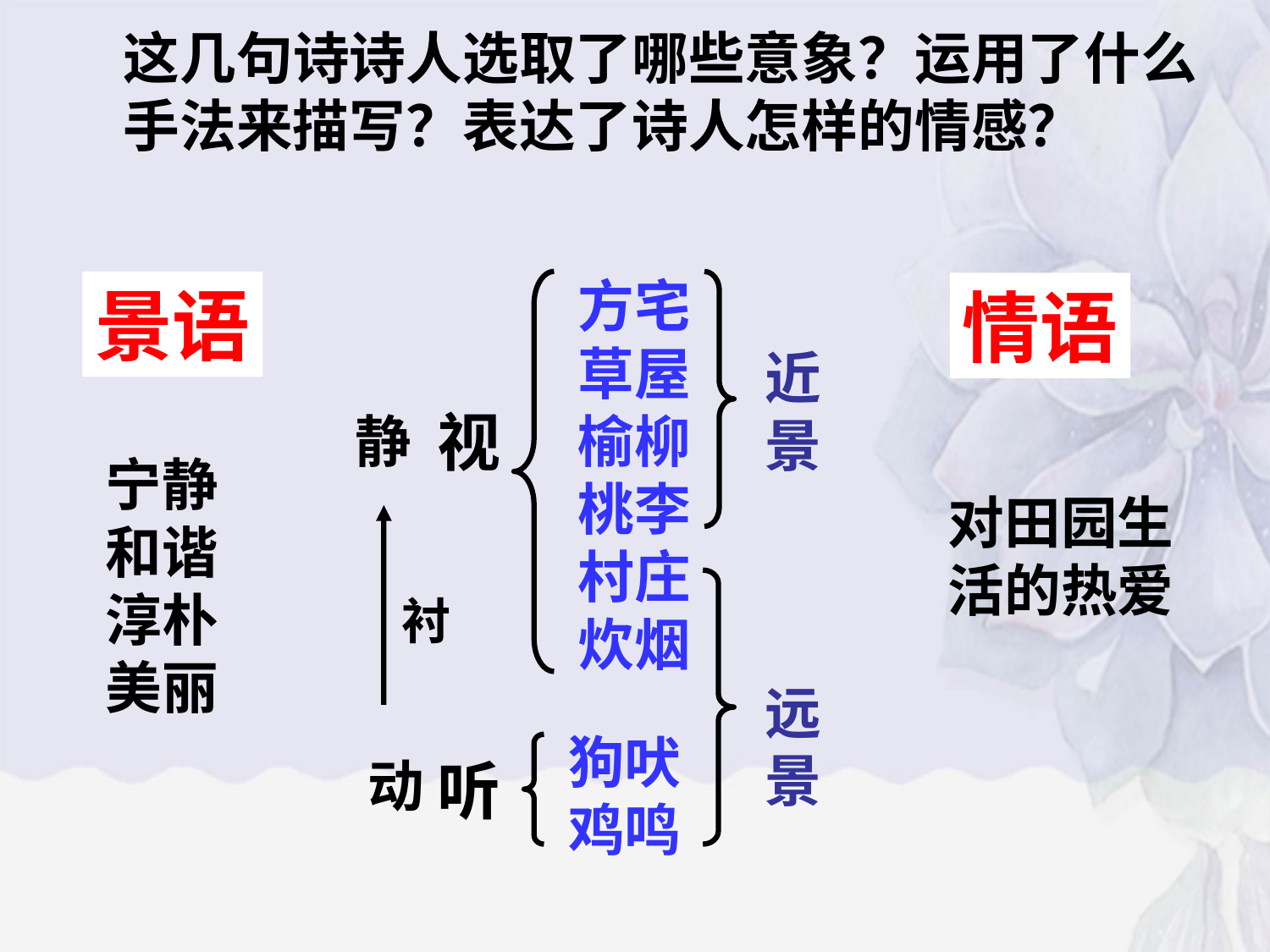

这几句诗诗人选取了哪些意象？运用了什么手法来描写？表达了诗人怎样的情感？
方宅草屋榆柳桃李村庄炊烟
景语

情语
近景
视
静
宁静和谐
淳朴
美丽

对田园生活的热爱

衬
远景
狗吠鸡鸣

动
听